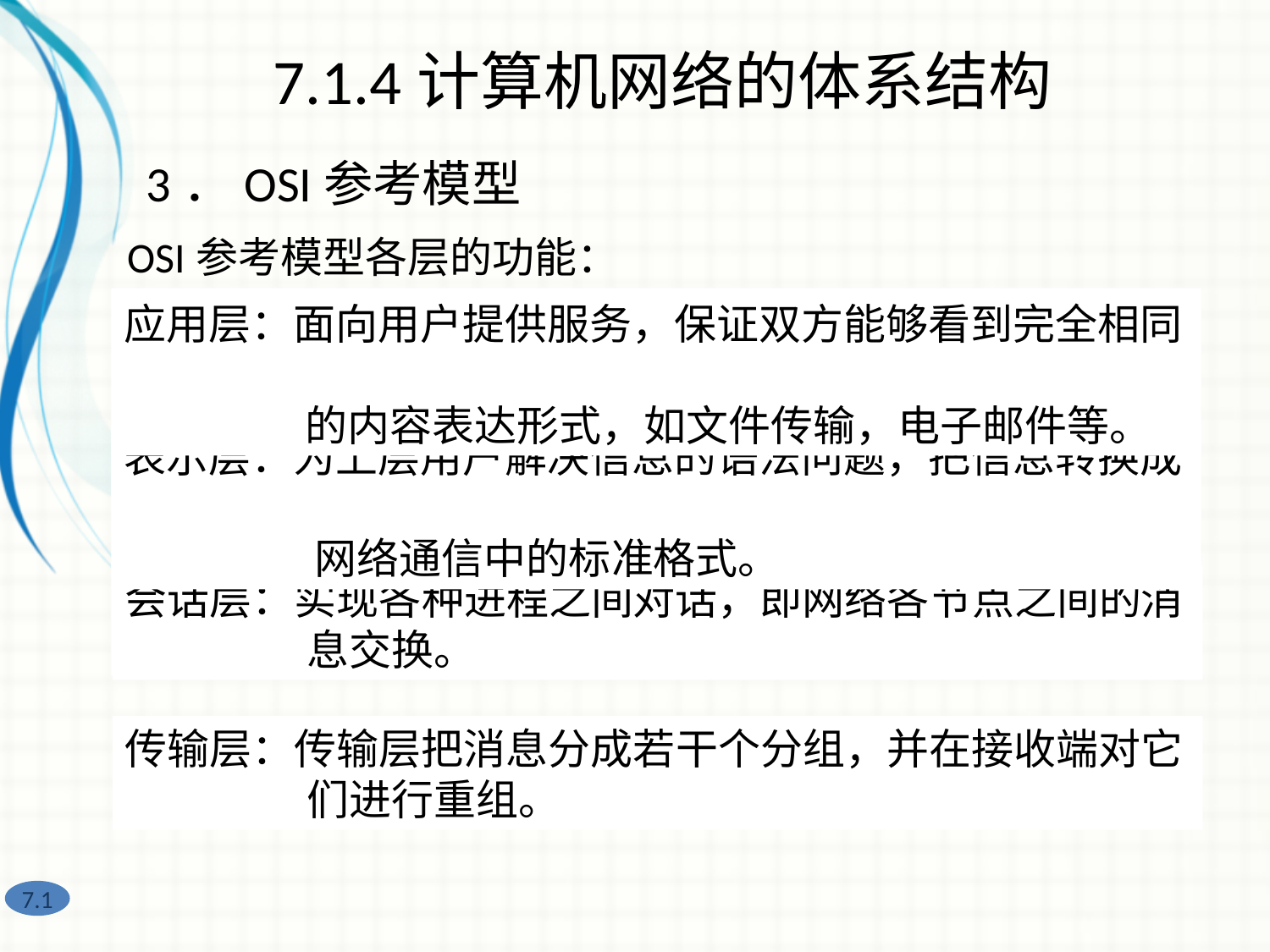

7.1.4计算机网络的体系结构
3．OSI参考模型
OSI参考模型各层的功能：
网络层：将数据分组从源端送到目的端选择合适的路由和
                  交换节点。
应用层：面向用户提供服务，保证双方能够看到完全相同
                  的内容表达形式，如文件传输，电子邮件等。
表示层：为上层用户解决信息的语法问题，把信息转换成
                   网络通信中的标准格式。
数据链路层：将数据分帧，进行几乎无差错的数据传输控
                           制。
物理层：利用物理传输介质为数据链路层提供物理连接。

会话层：实现各种进程之间对话，即网络各节点之间的消
                  息交换。
传输层：传输层把消息分成若干个分组，并在接收端对它
                  们进行重组。